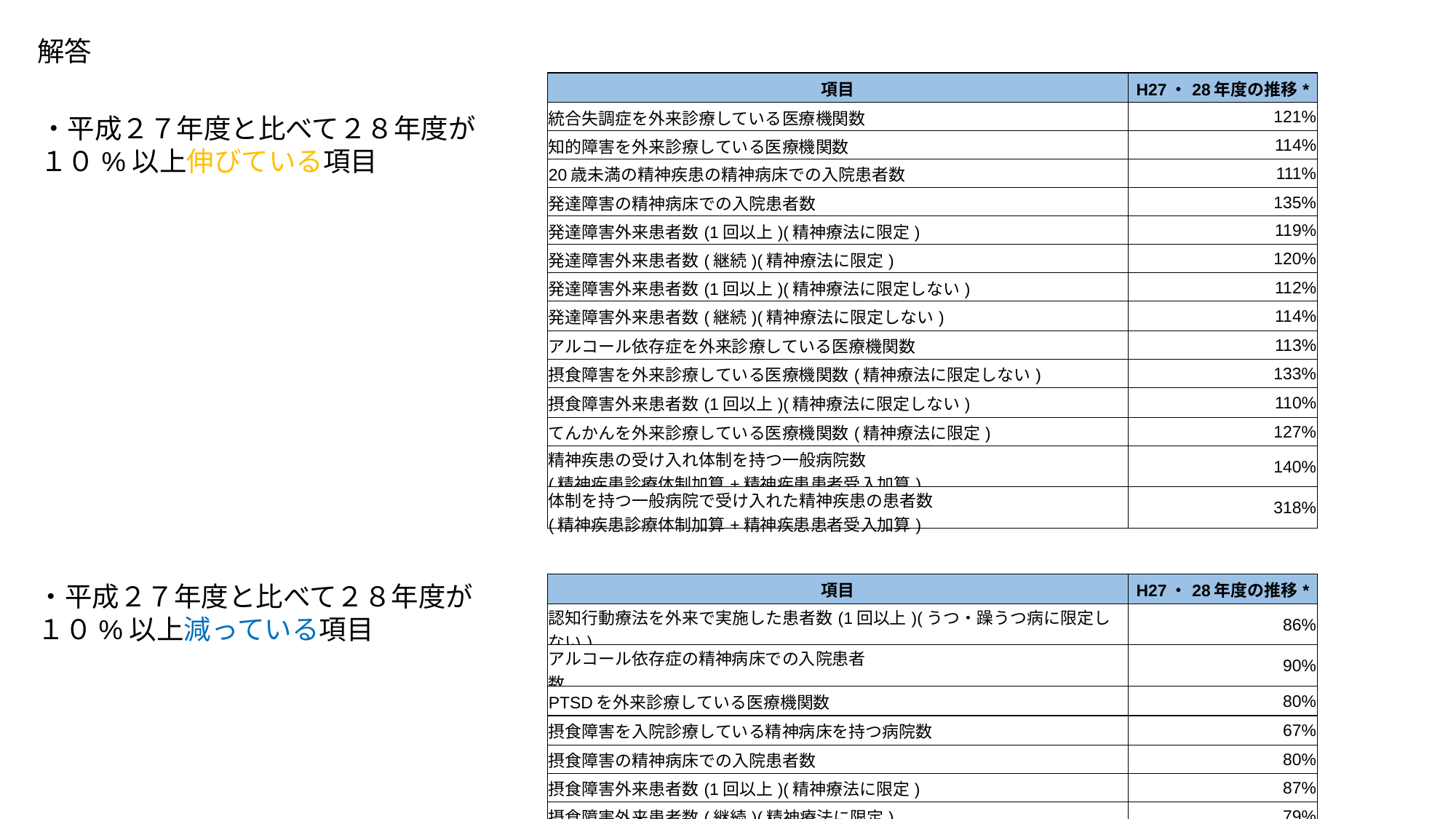

解答
| 項目 |  | H27・28年度の推移\* |
| --- | --- | --- |
| 統合失調症を外来診療している医療機関数 |  | 121% |
| 知的障害を外来診療している医療機関数 |  | 114% |
| 20歳未満の精神疾患の精神病床での入院患者数 |  | 111% |
| 発達障害の精神病床での入院患者数 |  | 135% |
| 発達障害外来患者数(1回以上)(精神療法に限定) |  | 119% |
| 発達障害外来患者数(継続)(精神療法に限定) |  | 120% |
| 発達障害外来患者数(1回以上)(精神療法に限定しない) |  | 112% |
| 発達障害外来患者数(継続)(精神療法に限定しない) |  | 114% |
| アルコール依存症を外来診療している医療機関数 |  | 113% |
| 摂食障害を外来診療している医療機関数(精神療法に限定しない) |  | 133% |
| 摂食障害外来患者数(1回以上)(精神療法に限定しない) |  | 110% |
| てんかんを外来診療している医療機関数(精神療法に限定) |  | 127% |
| 精神疾患の受け入れ体制を持つ一般病院数 (精神疾患診療体制加算+精神疾患患者受入加算) |  | 140% |
| 体制を持つ一般病院で受け入れた精神疾患の患者数 (精神疾患診療体制加算+精神疾患患者受入加算) |  | 318% |
・平成２７年度と比べて２８年度が
１０%以上伸びている項目

・平成２７年度と比べて２８年度が
１０%以上減っている項目
| 項目 |  | H27・28年度の推移\* |
| --- | --- | --- |
| 認知行動療法を外来で実施した患者数(1回以上)(うつ・躁うつ病に限定しない) |  | 86% |
| アルコール依存症の精神病床での入院患者数 |  | 90% |
| PTSDを外来診療している医療機関数 |  | 80% |
| 摂食障害を入院診療している精神病床を持つ病院数 |  | 67% |
| 摂食障害の精神病床での入院患者数 |  | 80% |
| 摂食障害外来患者数(1回以上)(精神療法に限定) |  | 87% |
| 摂食障害外来患者数(継続)(精神療法に限定) |  | 79% |